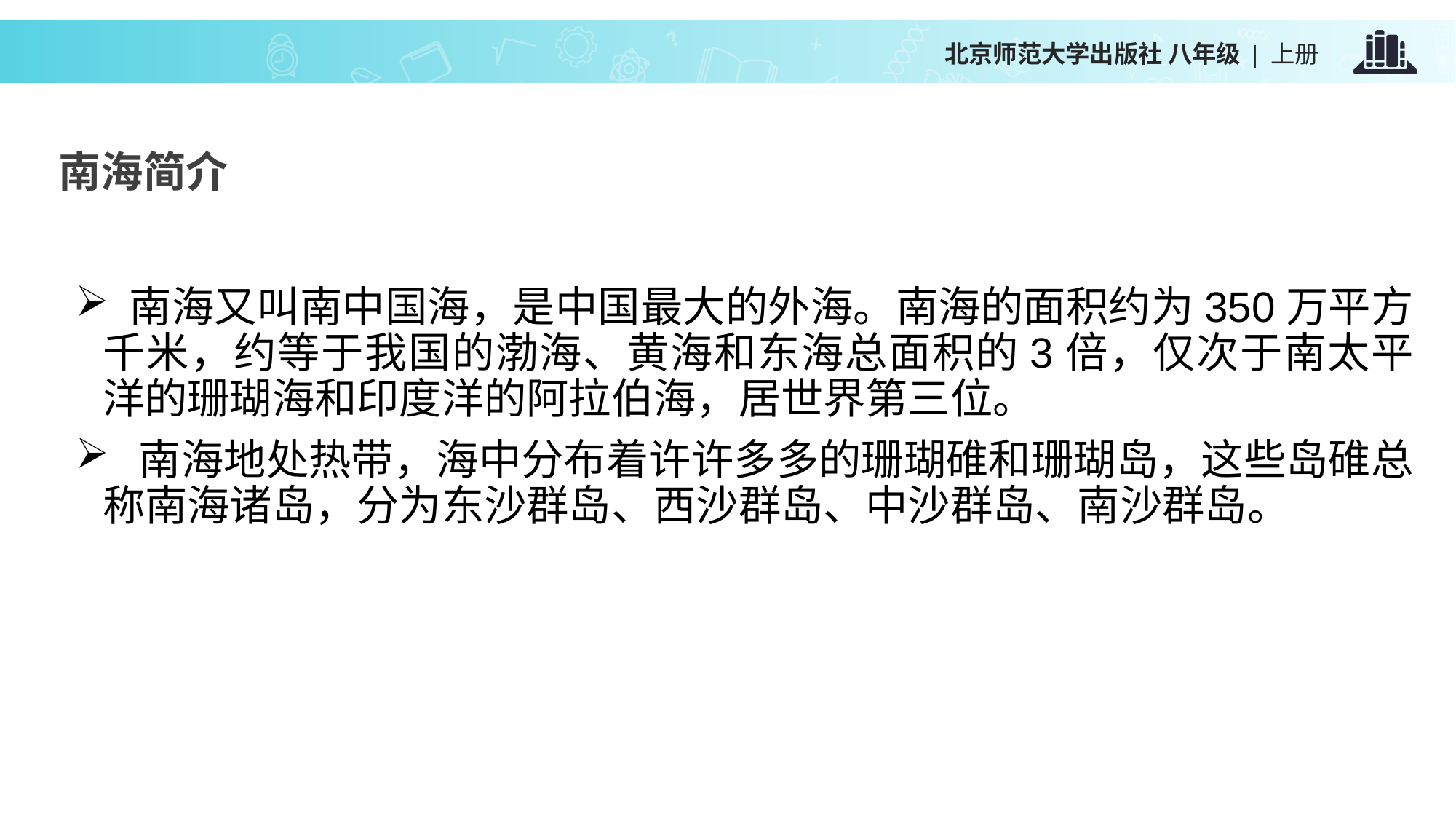

南海简介
 南海又叫南中国海，是中国最大的外海。南海的面积约为350万平方千米，约等于我国的渤海、黄海和东海总面积的3倍，仅次于南太平洋的珊瑚海和印度洋的阿拉伯海，居世界第三位。
  南海地处热带，海中分布着许许多多的珊瑚碓和珊瑚岛，这些岛碓总称南海诸岛，分为东沙群岛、西沙群岛、中沙群岛、南沙群岛。